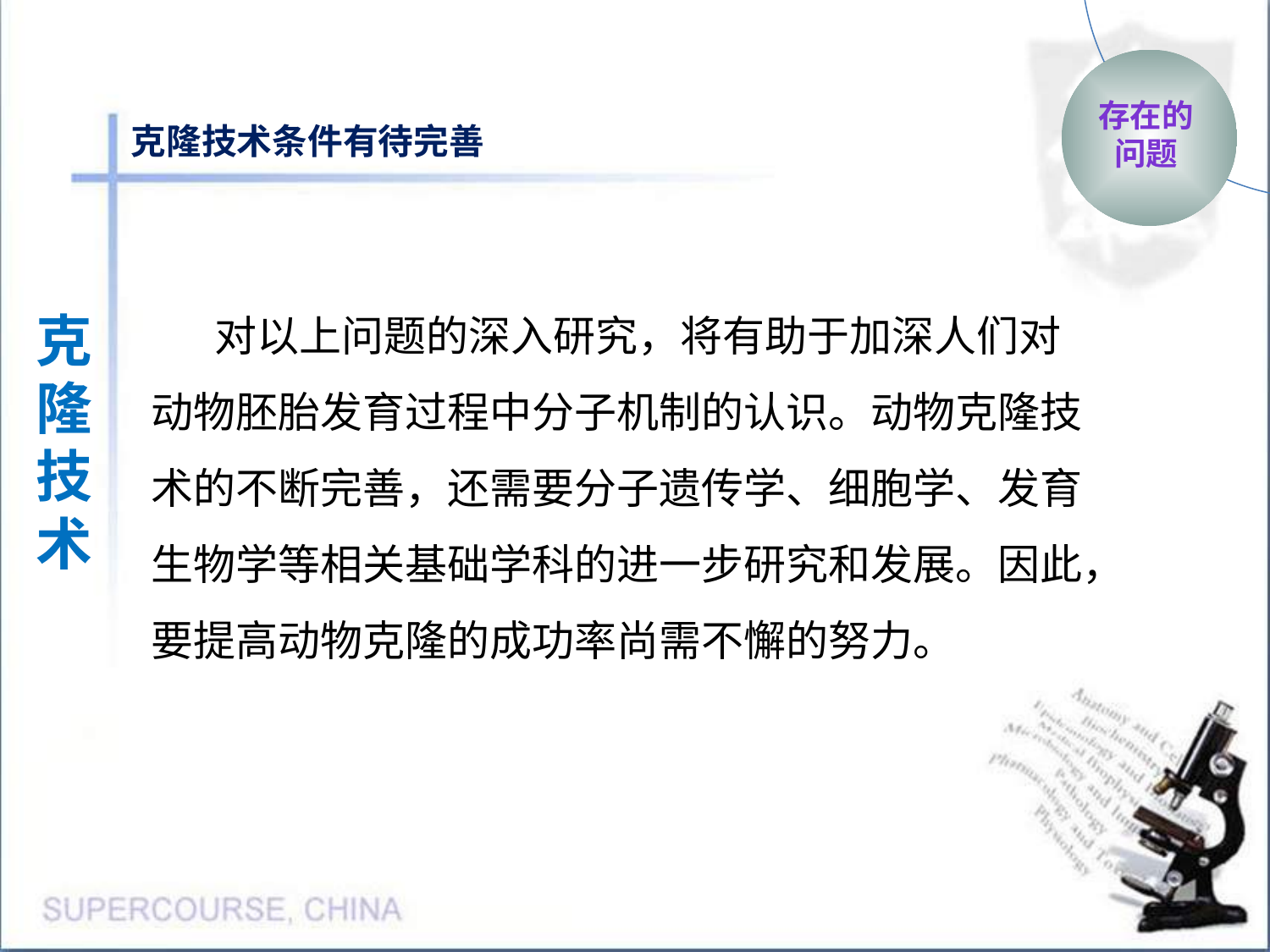

存在的问题
克隆技术条件有待完善
对以上问题的深入研究，将有助于加深人们对动物胚胎发育过程中分子机制的认识。动物克隆技术的不断完善，还需要分子遗传学、细胞学、发育生物学等相关基础学科的进一步研究和发展。因此，要提高动物克隆的成功率尚需不懈的努力。
克隆
技术